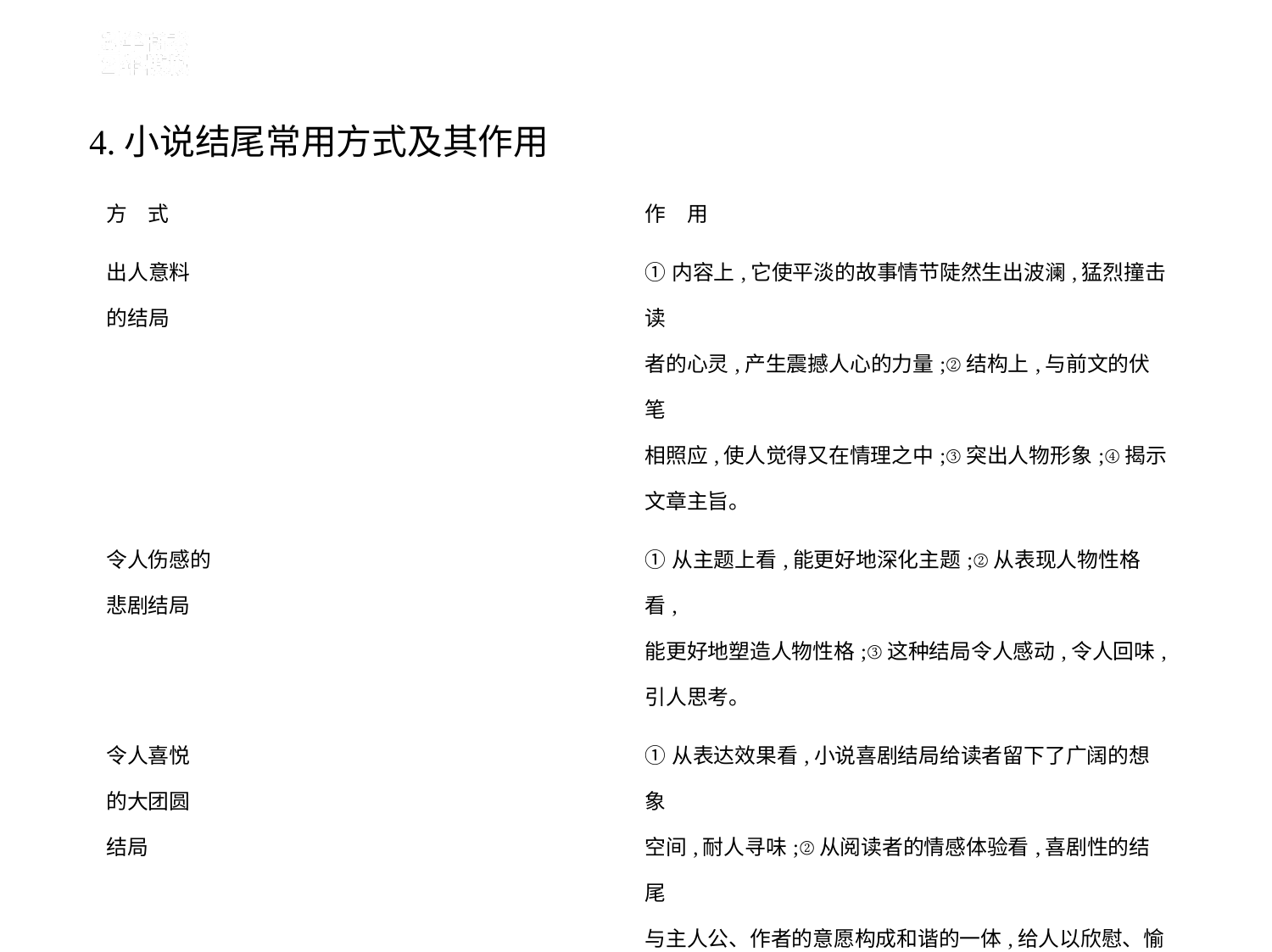

4.小说结尾常用方式及其作用
| 方　式 | 作　用 |
| --- | --- |
| 出人意料 的结局 | ①内容上,它使平淡的故事情节陡然生出波澜,猛烈撞击读 者的心灵,产生震撼人心的力量;②结构上,与前文的伏笔 相照应,使人觉得又在情理之中;③突出人物形象;④揭示 文章主旨。 |
| 令人伤感的 悲剧结局 | ①从主题上看,能更好地深化主题;②从表现人物性格看, 能更好地塑造人物性格;③这种结局令人感动,令人回味, 引人思考。 |
| 令人喜悦 的大团圆 结局 | ①从表达效果看,小说喜剧结局给读者留下了广阔的想象 空间,耐人寻味;②从阅读者的情感体验看,喜剧性的结尾 与主人公、作者的意愿构成和谐的一体,给人以欣慰、愉 悦之感;③从主题上看,这样的结局凸显美好人性。 |
| 留下空白 的结局 | 留下“空白”给读者想象,耐人寻味,让读者进行艺术再创 造。 |